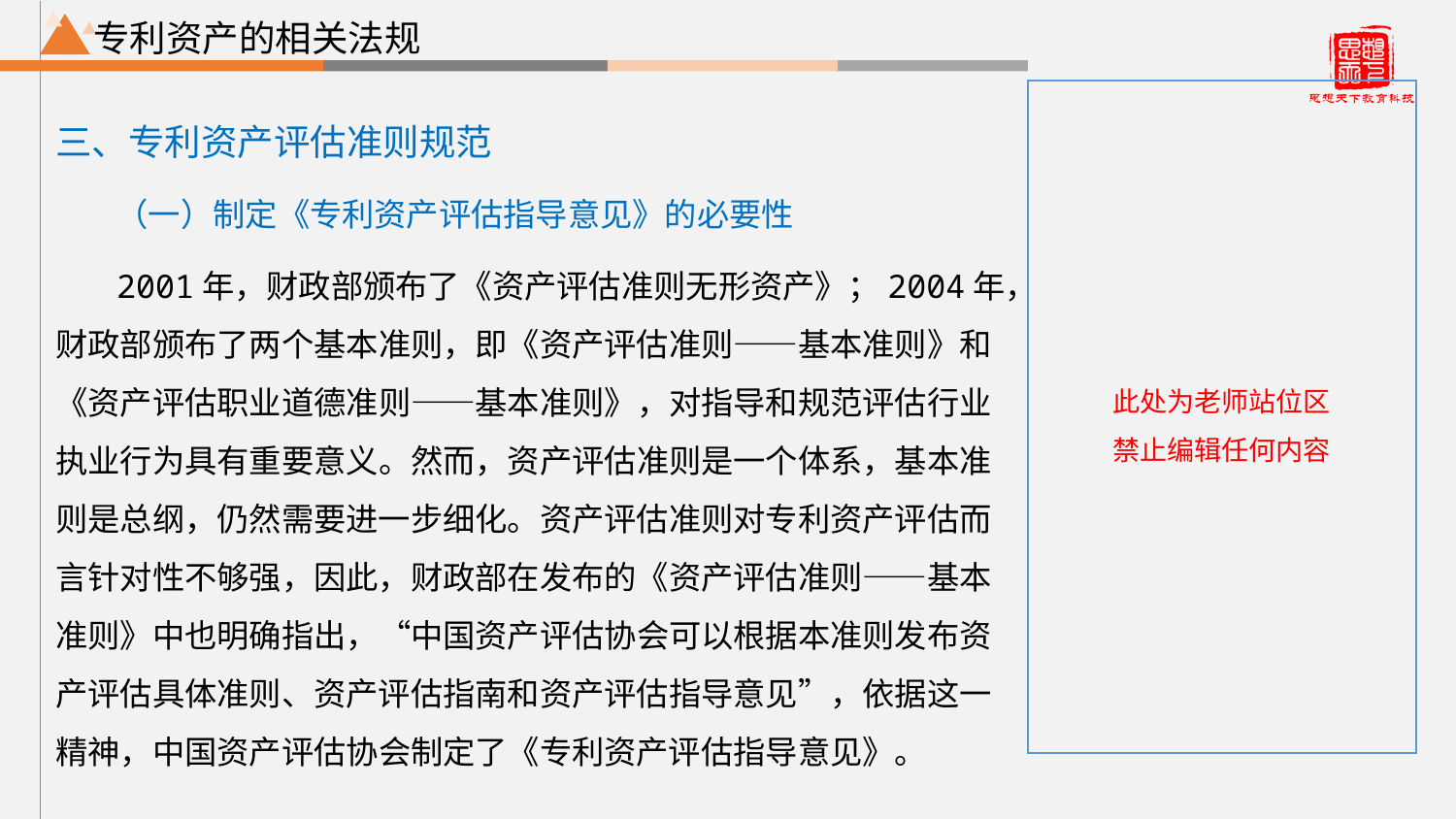

根据实际情况添加不同层级标题
# 专利资产的相关法规
三、专利资产评估准则规范
（一）制定《专利资产评估指导意见》的必要性
2001年，财政部颁布了《资产评估准则无形资产》；2004年，财政部颁布了两个基本准则，即《资产评估准则——基本准则》和《资产评估职业道德准则——基本准则》，对指导和规范评估行业执业行为具有重要意义。然而，资产评估准则是一个体系，基本准则是总纲，仍然需要进一步细化。资产评估准则对专利资产评估而言针对性不够强，因此，财政部在发布的《资产评估准则——基本准则》中也明确指出，“中国资产评估协会可以根据本准则发布资产评估具体准则、资产评估指南和资产评估指导意见”，依据这一精神，中国资产评估协会制定了《专利资产评估指导意见》。
29